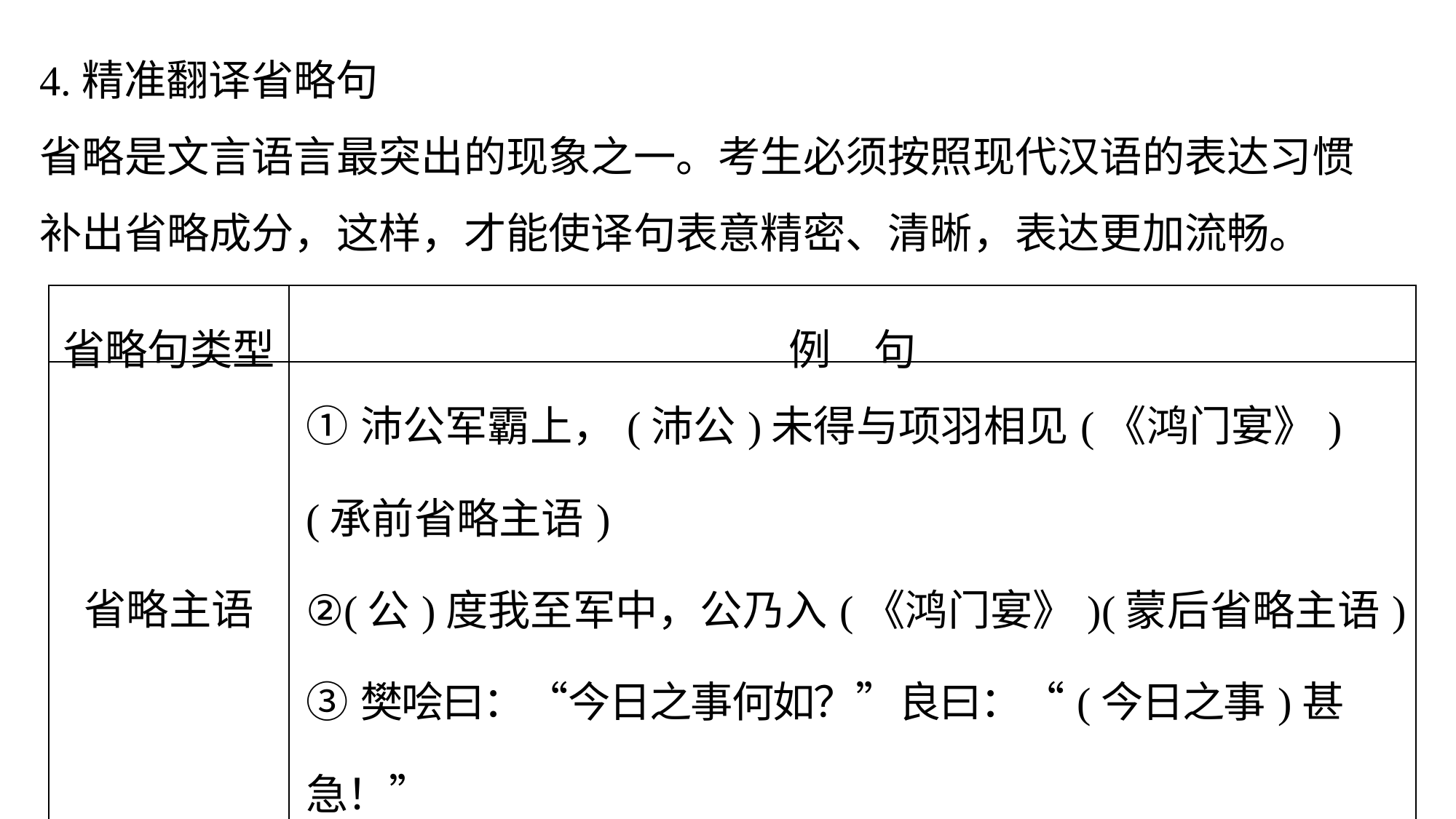

4.精准翻译省略句
省略是文言语言最突出的现象之一。考生必须按照现代汉语的表达习惯补出省略成分，这样，才能使译句表意精密、清晰，表达更加流畅。
| 省略句类型 | 例　句 |
| --- | --- |
| 省略主语 | ①沛公军霸上，(沛公)未得与项羽相见(《鸿门宴》)(承前省略主语) ②(公)度我至军中，公乃入(《鸿门宴》)(蒙后省略主语) ③樊哙曰：“今日之事何如？”良曰：“(今日之事)甚急！” (《鸿门宴》)(对话省略主语) |